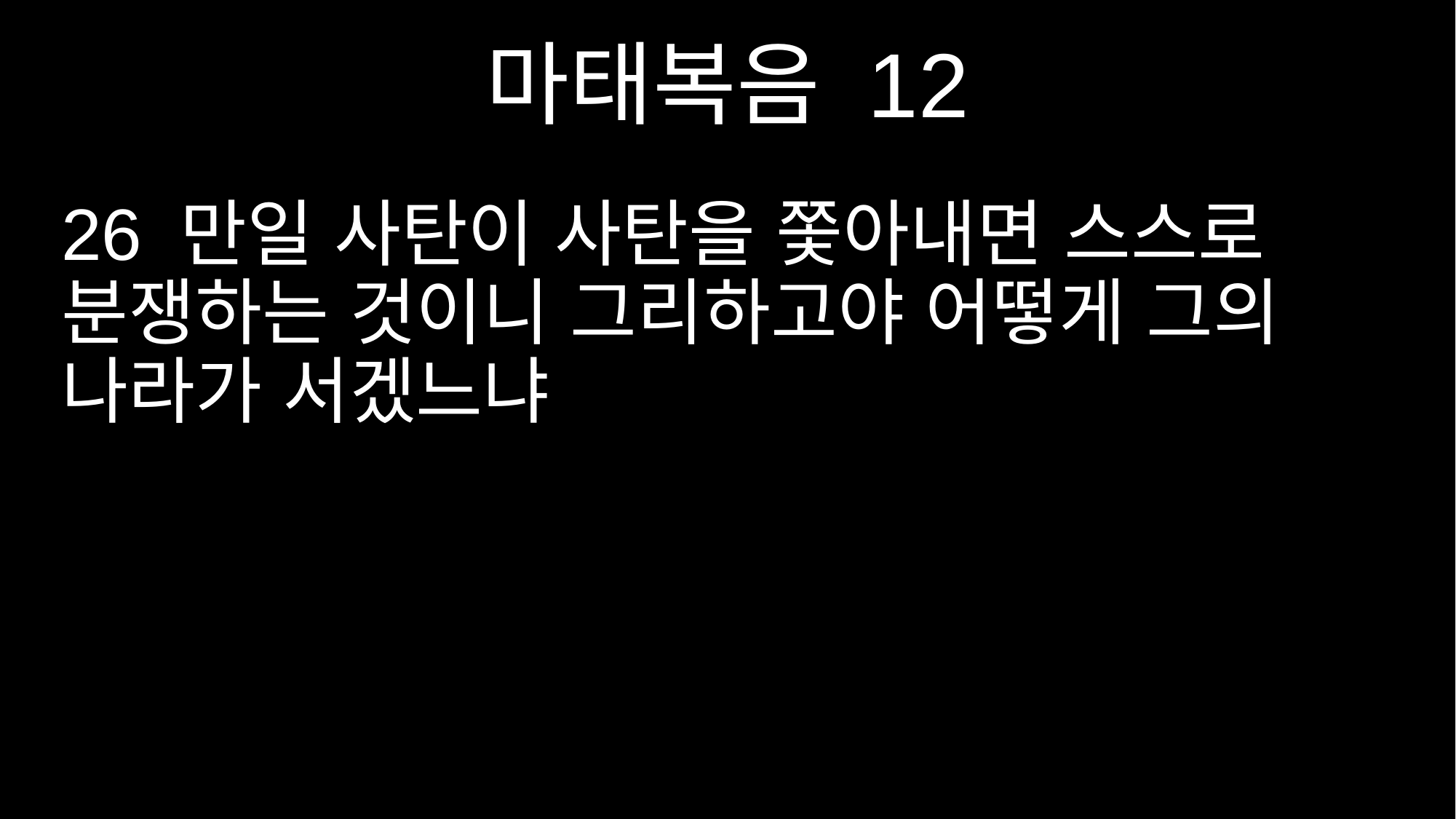

마태복음 12
26 만일 사탄이 사탄을 쫓아내면 스스로 분쟁하는 것이니 그리하고야 어떻게 그의 나라가 서겠느냐